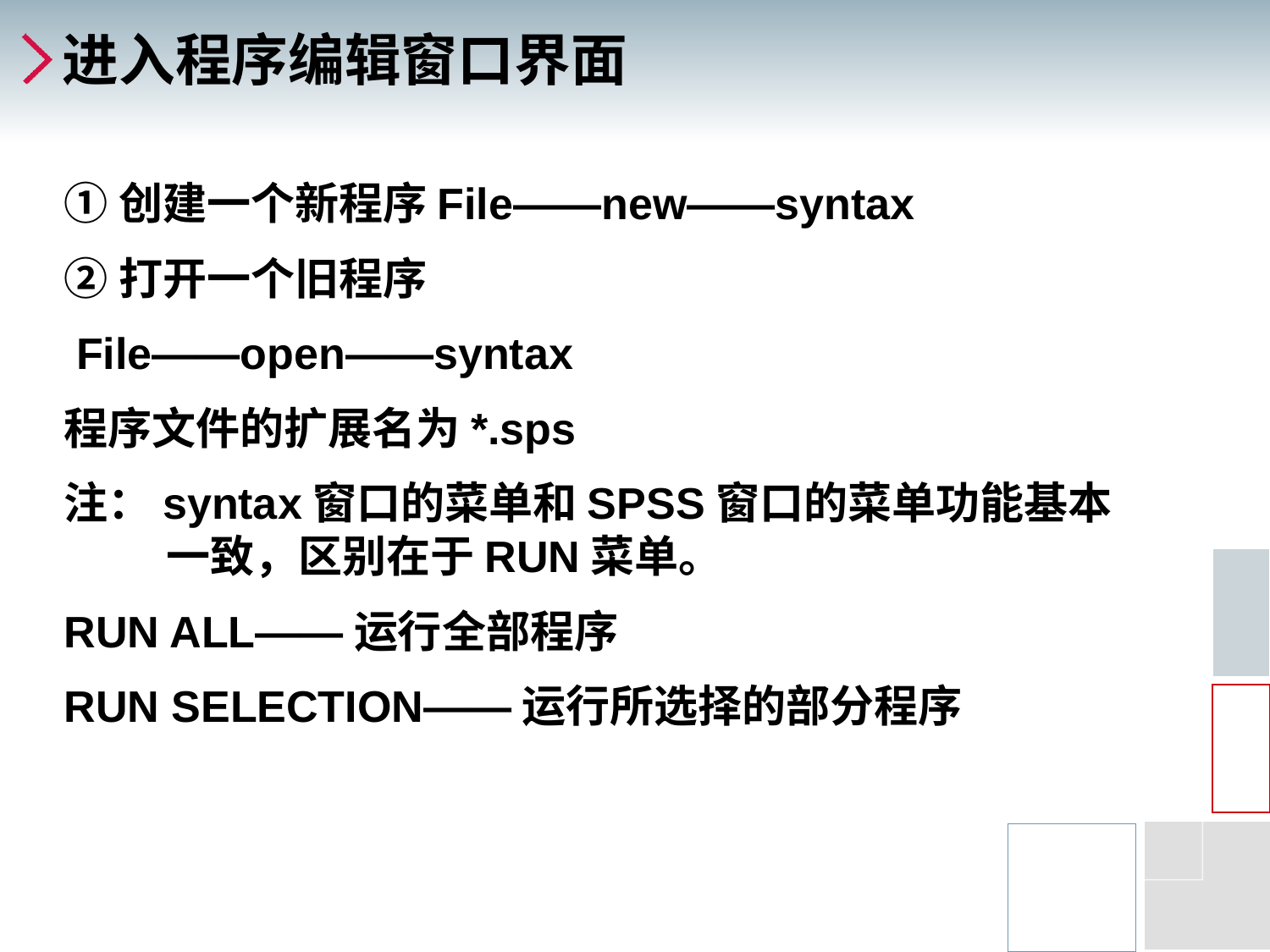

# 进入程序编辑窗口界面
①创建一个新程序File——new——syntax
②打开一个旧程序
 File——open——syntax
程序文件的扩展名为*.sps
注：syntax窗口的菜单和SPSS窗口的菜单功能基本一致，区别在于RUN菜单。
RUN ALL——运行全部程序
RUN SELECTION——运行所选择的部分程序